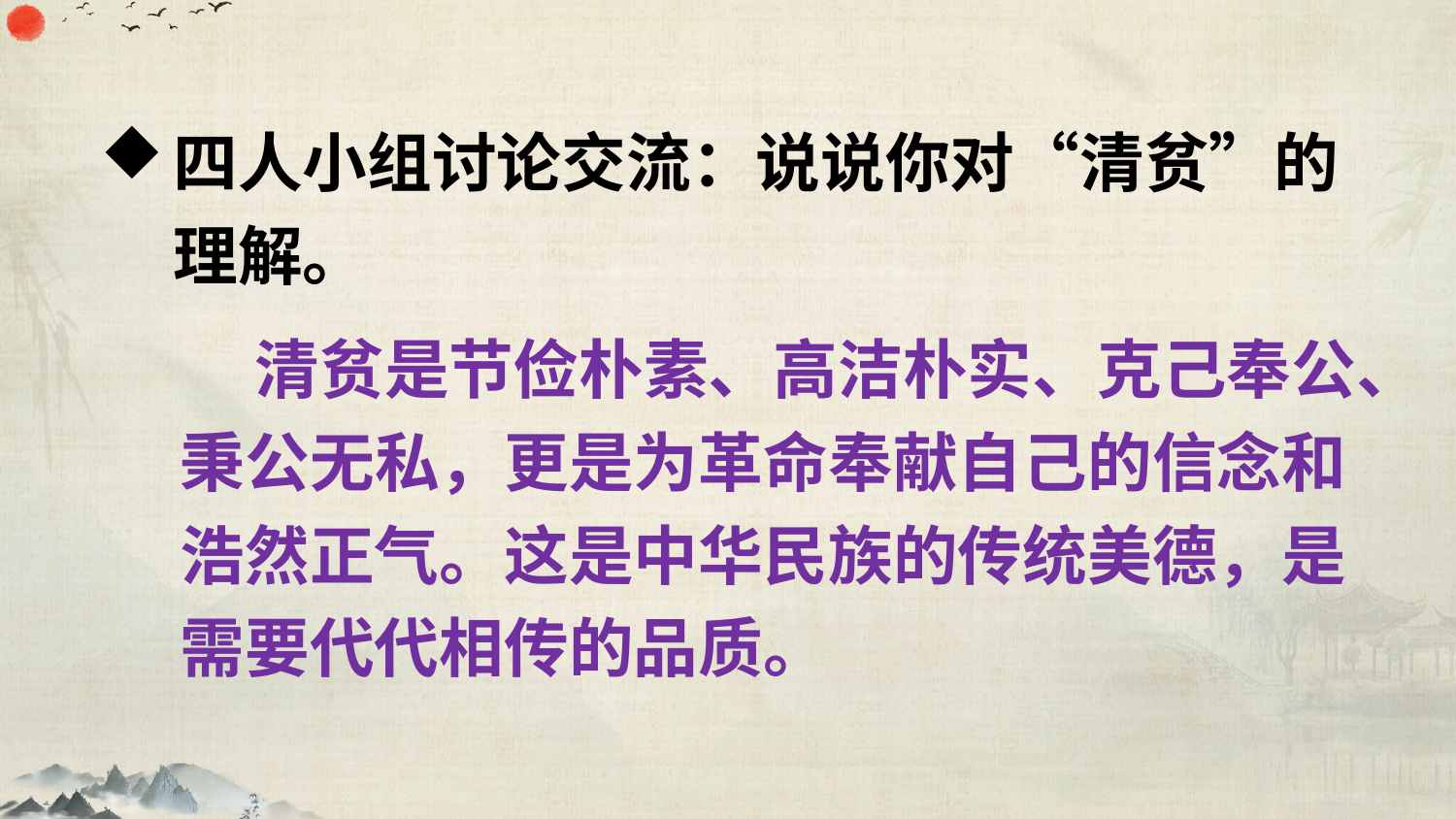

四人小组讨论交流：说说你对“清贫”的理解。
    清贫是节俭朴素、高洁朴实、克己奉公、秉公无私，更是为革命奉献自己的信念和浩然正气。这是中华民族的传统美德，是需要代代相传的品质。